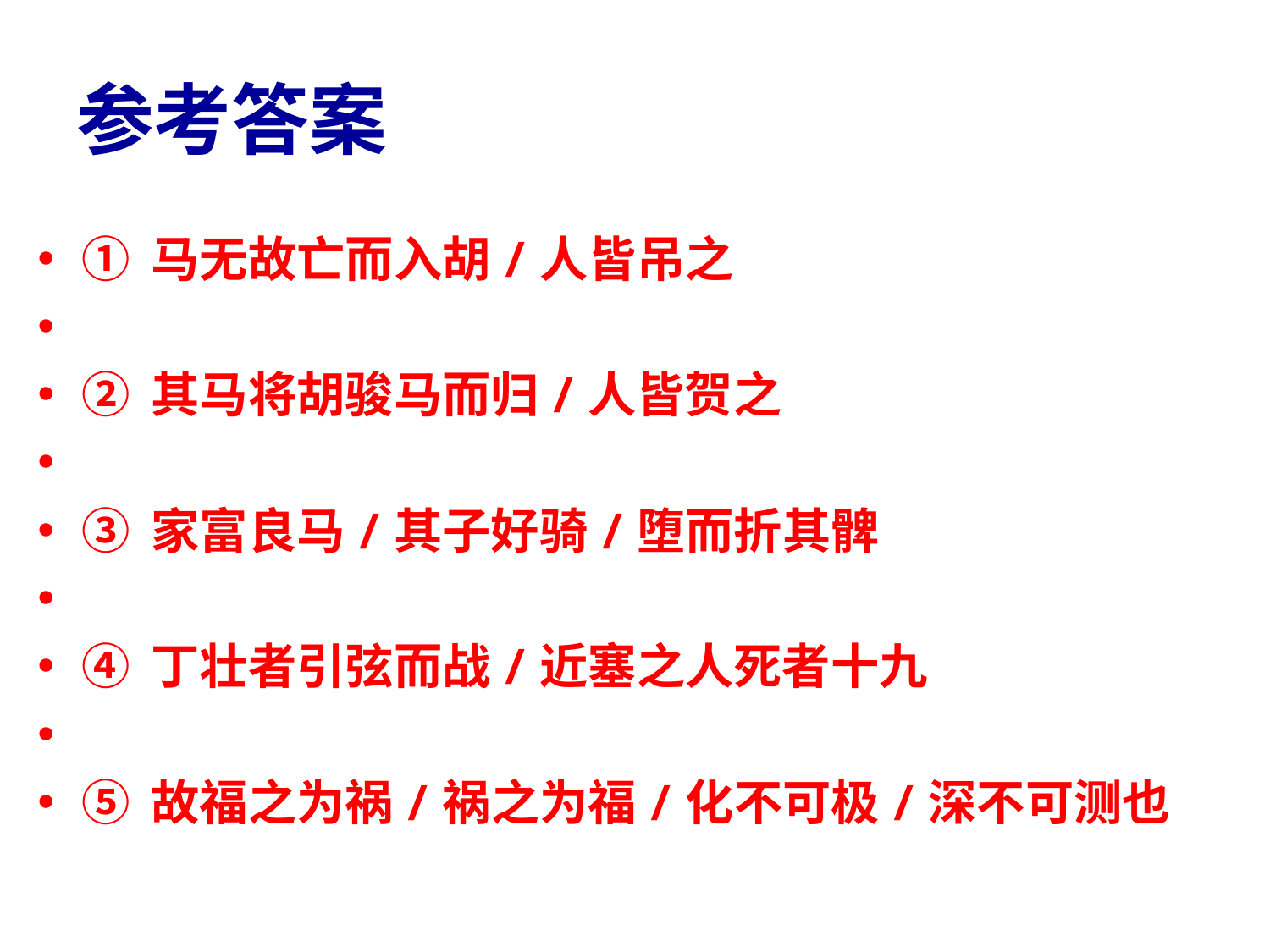

# 参考答案
① 马无故亡而入胡/人皆吊之

② 其马将胡骏马而归/人皆贺之

③ 家富良马/其子好骑/堕而折其髀

④ 丁壮者引弦而战/近塞之人死者十九

⑤ 故福之为祸/祸之为福/化不可极/深不可测也